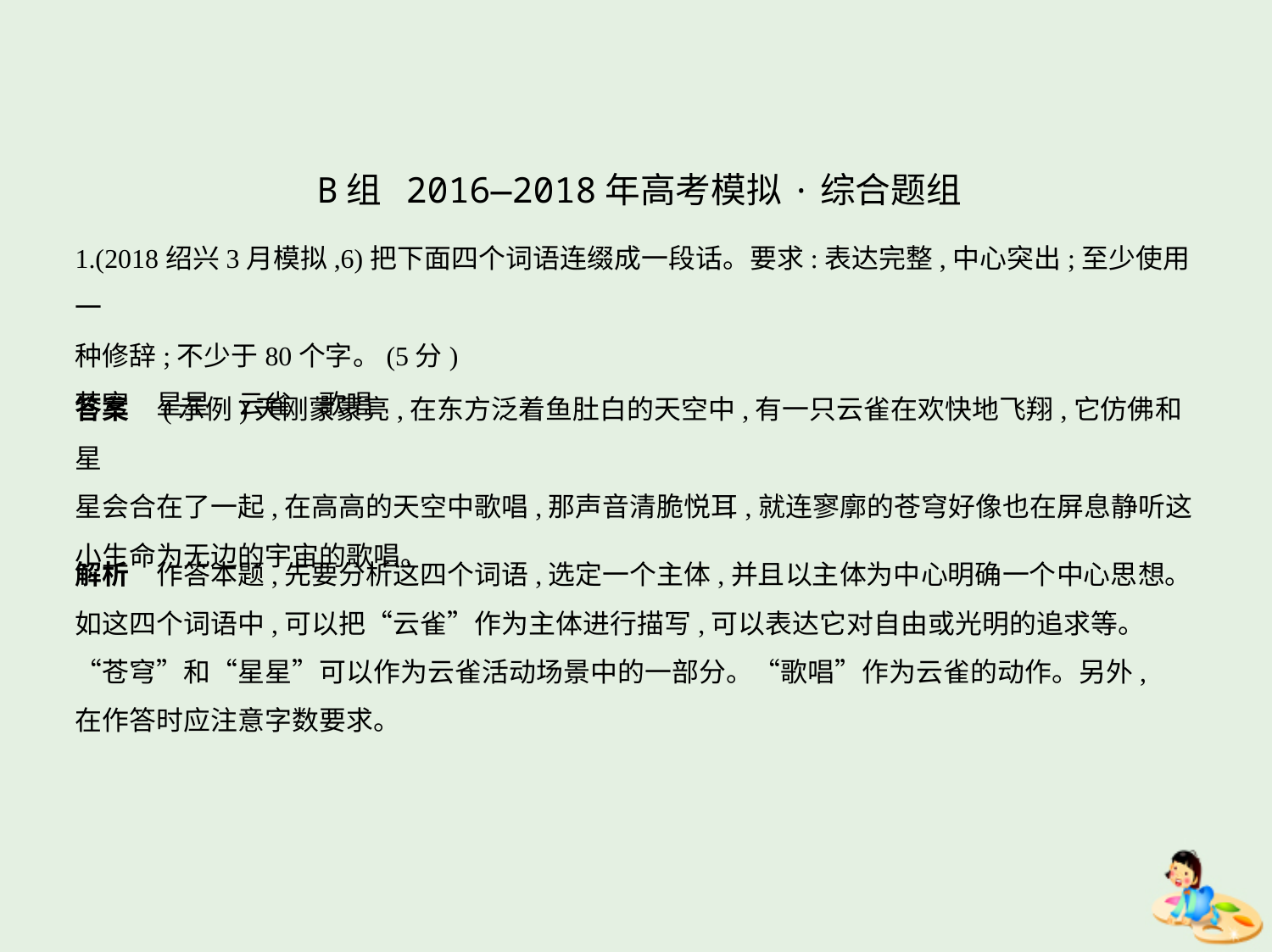

B组  2016—2018年高考模拟·综合题组
1.(2018绍兴3月模拟,6)把下面四个词语连缀成一段话。要求:表达完整,中心突出;至少使用一
种修辞;不少于80个字。(5分)
苍穹　星星　云雀　歌唱
答案　(示例)天刚蒙蒙亮,在东方泛着鱼肚白的天空中,有一只云雀在欢快地飞翔,它仿佛和星
星会合在了一起,在高高的天空中歌唱,那声音清脆悦耳,就连寥廓的苍穹好像也在屏息静听这
小生命为无边的宇宙的歌唱。
解析　作答本题,先要分析这四个词语,选定一个主体,并且以主体为中心明确一个中心思想。
如这四个词语中,可以把“云雀”作为主体进行描写,可以表达它对自由或光明的追求等。
“苍穹”和“星星”可以作为云雀活动场景中的一部分。“歌唱”作为云雀的动作。另外,
在作答时应注意字数要求。